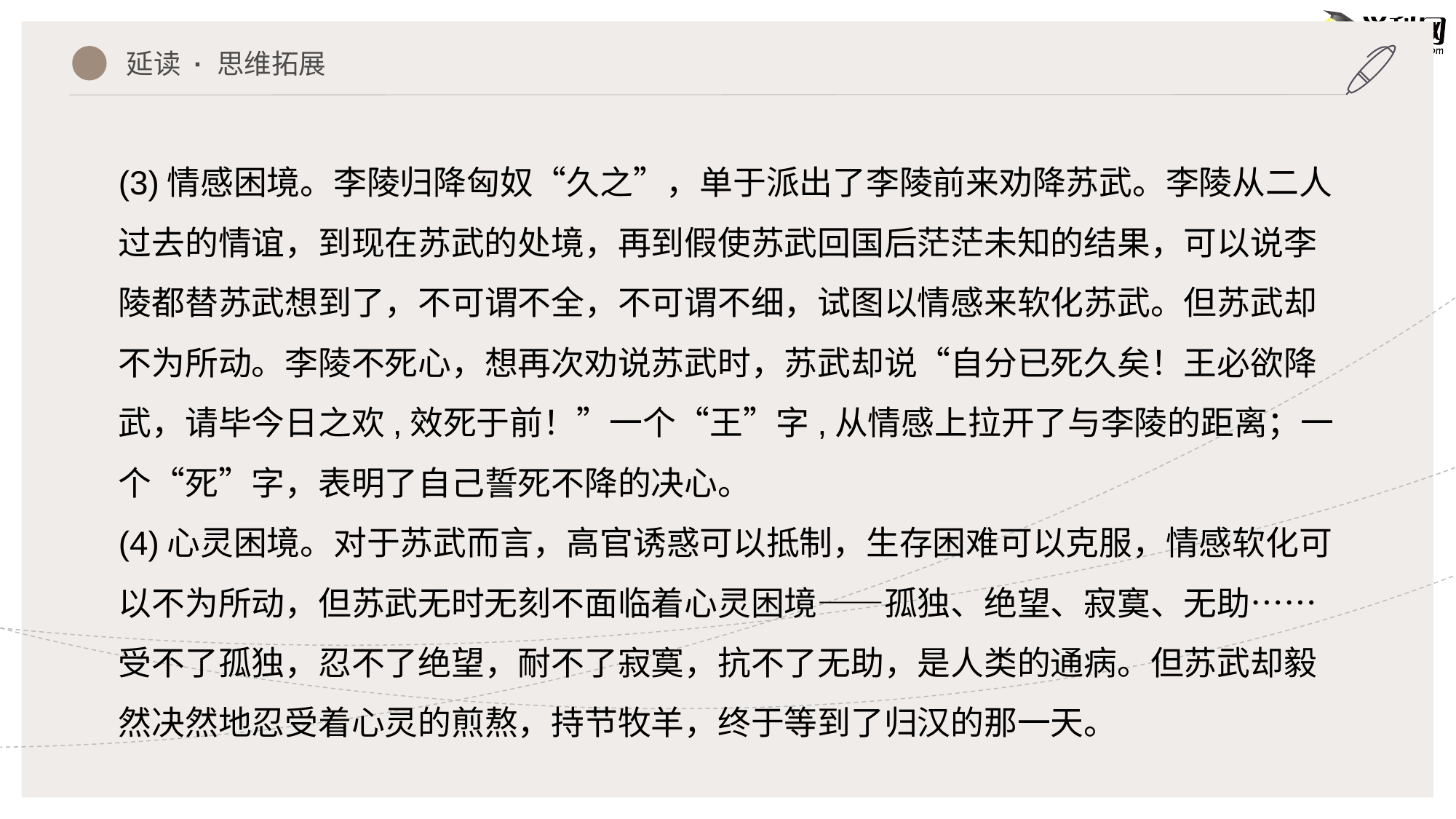

延读 · 思维拓展

(3)情感困境。李陵归降匈奴“久之”，单于派出了李陵前来劝降苏武。李陵从二人过去的情谊，到现在苏武的处境，再到假使苏武回国后茫茫未知的结果，可以说李陵都替苏武想到了，不可谓不全，不可谓不细，试图以情感来软化苏武。但苏武却不为所动。李陵不死心，想再次劝说苏武时，苏武却说“自分已死久矣！王必欲降武，请毕今日之欢,效死于前！”一个“王”字,从情感上拉开了与李陵的距离；一个“死”字，表明了自己誓死不降的决心。
(4)心灵困境。对于苏武而言，高官诱惑可以抵制，生存困难可以克服，情感软化可以不为所动，但苏武无时无刻不面临着心灵困境——孤独、绝望、寂寞、无助……受不了孤独，忍不了绝望，耐不了寂寞，抗不了无助，是人类的通病。但苏武却毅然决然地忍受着心灵的煎熬，持节牧羊，终于等到了归汉的那一天。